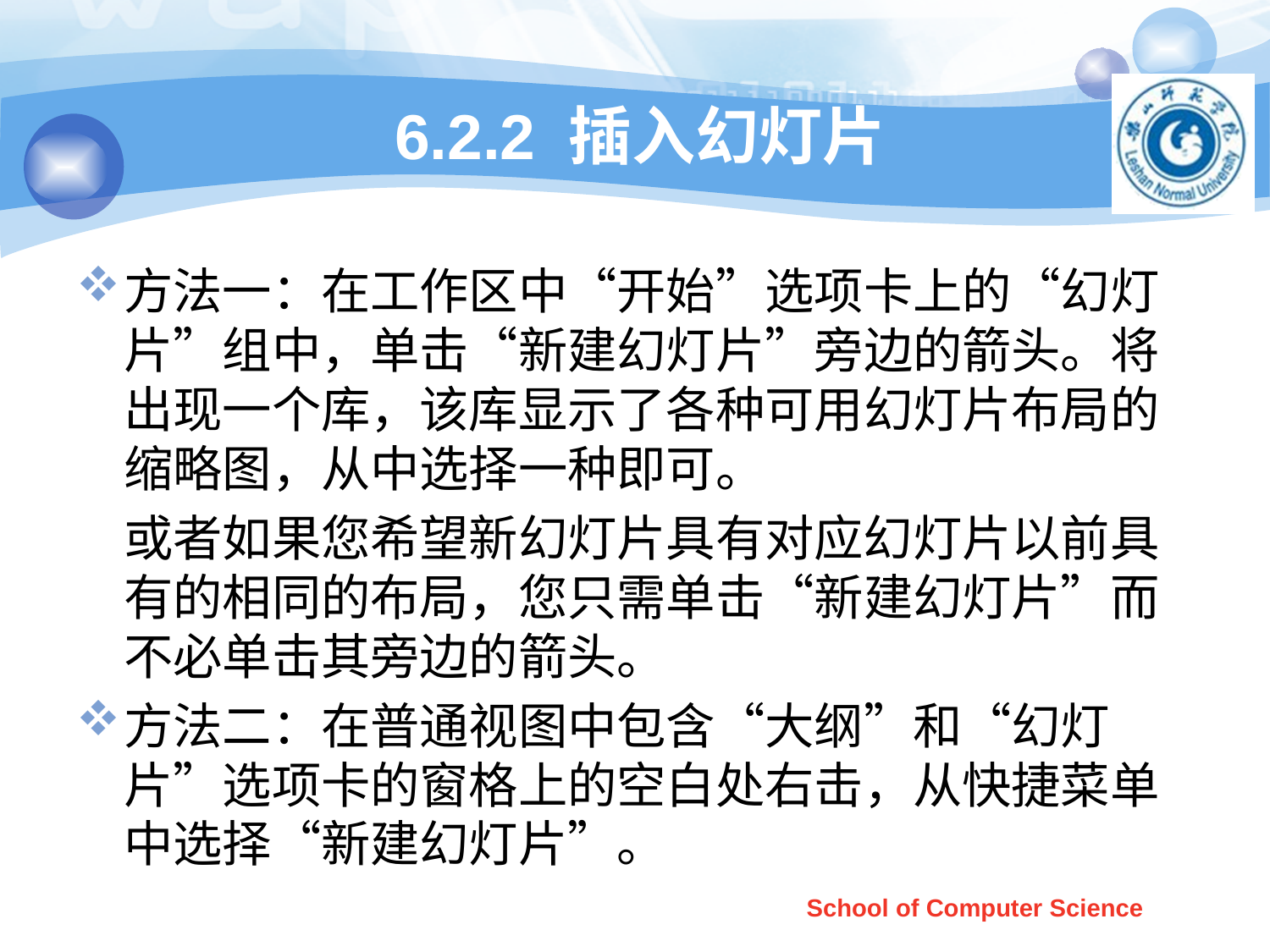

# 6.2.2 插入幻灯片
方法一：在工作区中“开始”选项卡上的“幻灯片”组中，单击“新建幻灯片”旁边的箭头。将出现一个库，该库显示了各种可用幻灯片布局的缩略图，从中选择一种即可。
	或者如果您希望新幻灯片具有对应幻灯片以前具有的相同的布局，您只需单击“新建幻灯片”而不必单击其旁边的箭头。
方法二：在普通视图中包含“大纲”和“幻灯片”选项卡的窗格上的空白处右击，从快捷菜单中选择“新建幻灯片”。

School of Computer Science